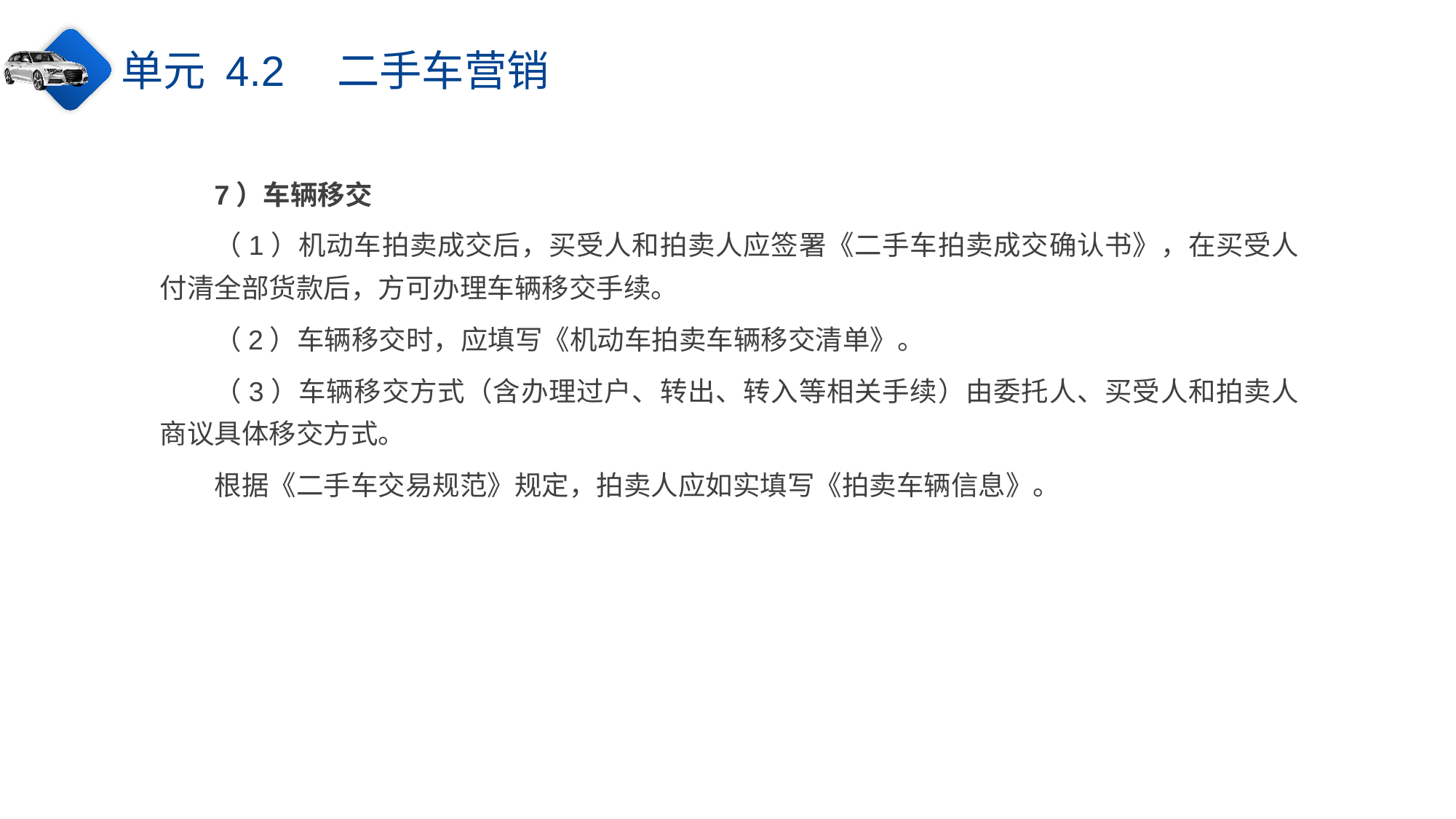

单元 4.2　二手车营销
7）车辆移交
（1）机动车拍卖成交后，买受人和拍卖人应签署《二手车拍卖成交确认书》，在买受人付清全部货款后，方可办理车辆移交手续。
（2）车辆移交时，应填写《机动车拍卖车辆移交清单》。
（3）车辆移交方式（含办理过户、转出、转入等相关手续）由委托人、买受人和拍卖人商议具体移交方式。
根据《二手车交易规范》规定，拍卖人应如实填写《拍卖车辆信息》。